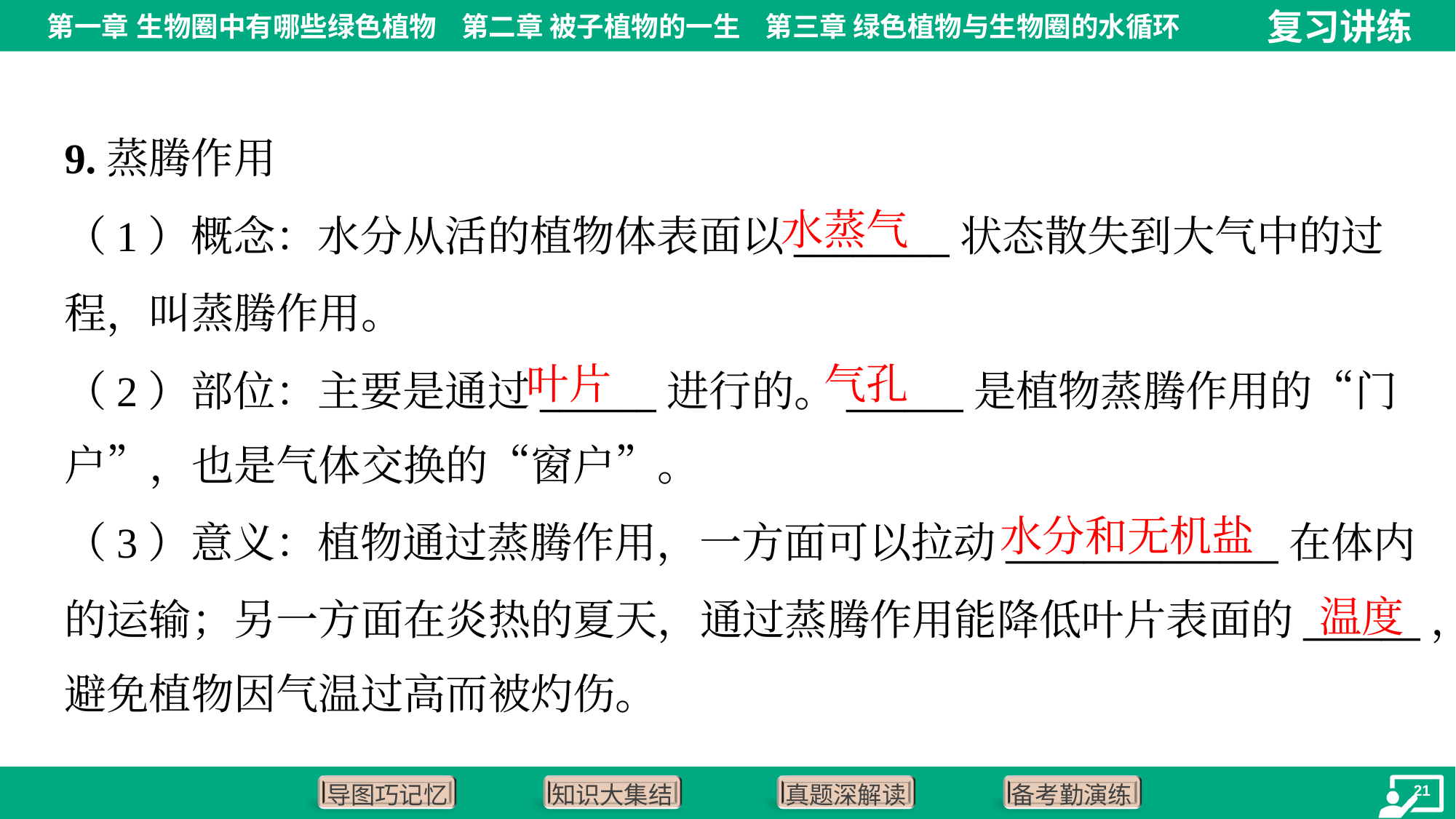

9.蒸腾作用
水蒸气
（1）概念：水分从活的植物体表面以________状态散失到大气中的过
程，叫蒸腾作用。
（2）部位：主要是通过______进行的。______是植物蒸腾作用的“门
户”，也是气体交换的“窗户”。
叶片
气孔
水分和无机盐
（3）意义：植物通过蒸腾作用，一方面可以拉动______________在体内
的运输；另一方面在炎热的夏天，通过蒸腾作用能降低叶片表面的______，
避免植物因气温过高而被灼伤。
温度